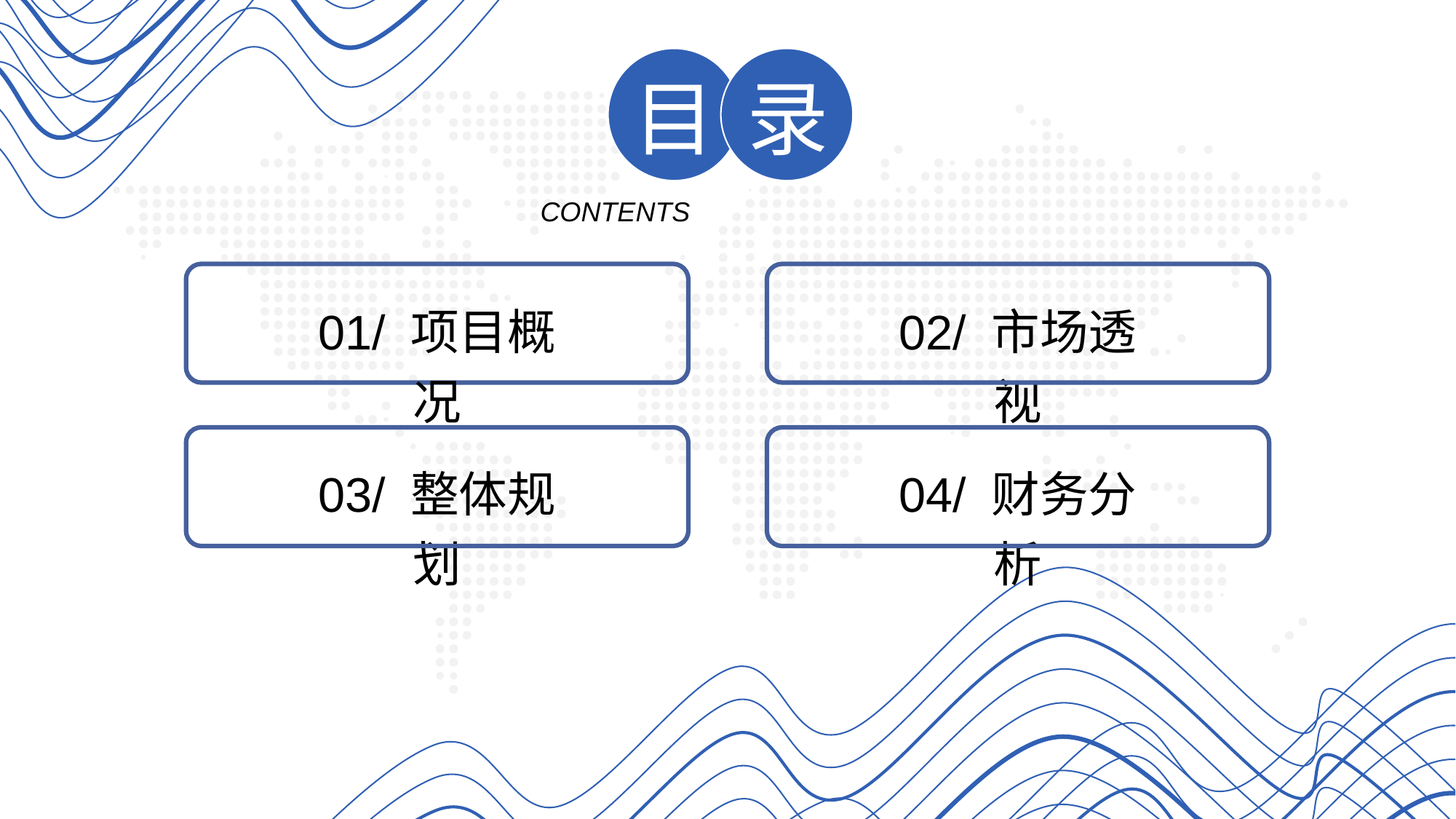

5 1 P PT模板网   www.5 1p ptmoban.com

目

录

CONTENTS

01/ 项目概况
02/ 市场透视

03/ 整体规划
04/ 财务分析